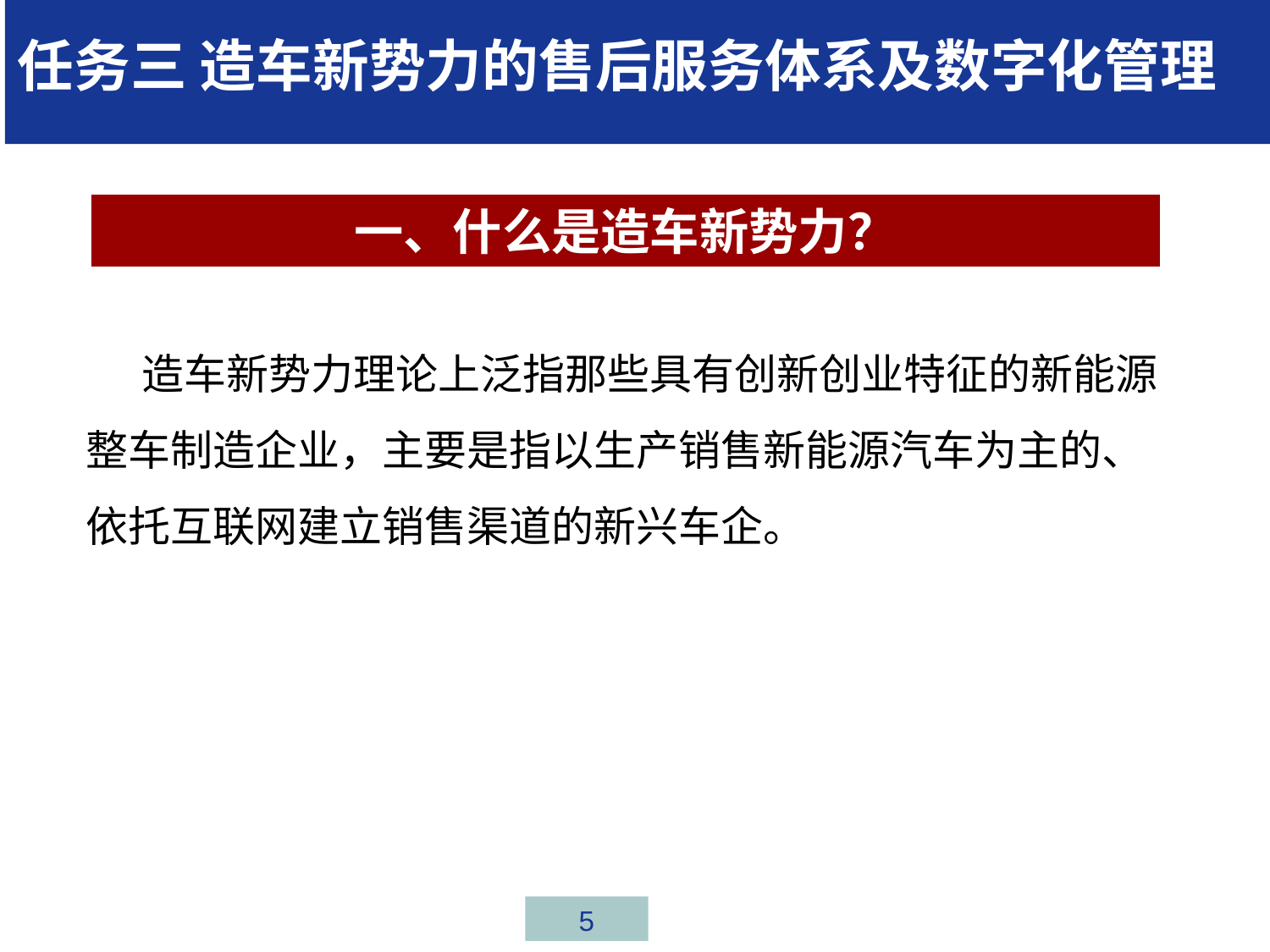

# 任务三 造车新势力的售后服务体系及数字化管理
一、什么是造车新势力？
造车新势力理论上泛指那些具有创新创业特征的新能源整车制造企业，主要是指以生产销售新能源汽车为主的、依托互联网建立销售渠道的新兴车企。

5